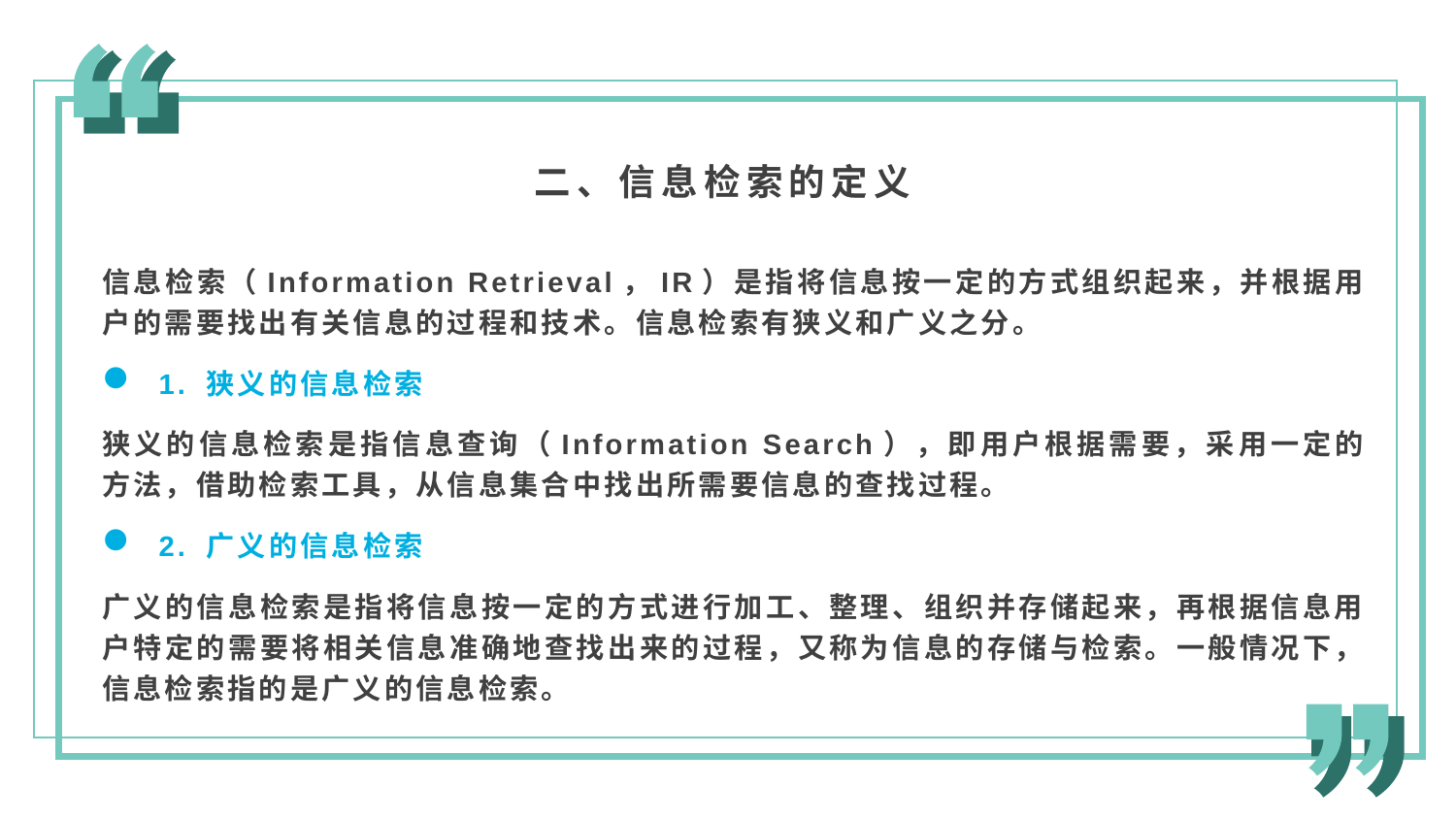

二、信息检索的定义
信息检索（Information Retrieval，IR）是指将信息按一定的方式组织起来，并根据用户的需要找出有关信息的过程和技术。信息检索有狭义和广义之分。
1. 狭义的信息检索
狭义的信息检索是指信息查询（Information Search），即用户根据需要，采用一定的方法，借助检索工具，从信息集合中找出所需要信息的查找过程。
2. 广义的信息检索
广义的信息检索是指将信息按一定的方式进行加工、整理、组织并存储起来，再根据信息用户特定的需要将相关信息准确地查找出来的过程，又称为信息的存储与检索。一般情况下，信息检索指的是广义的信息检索。